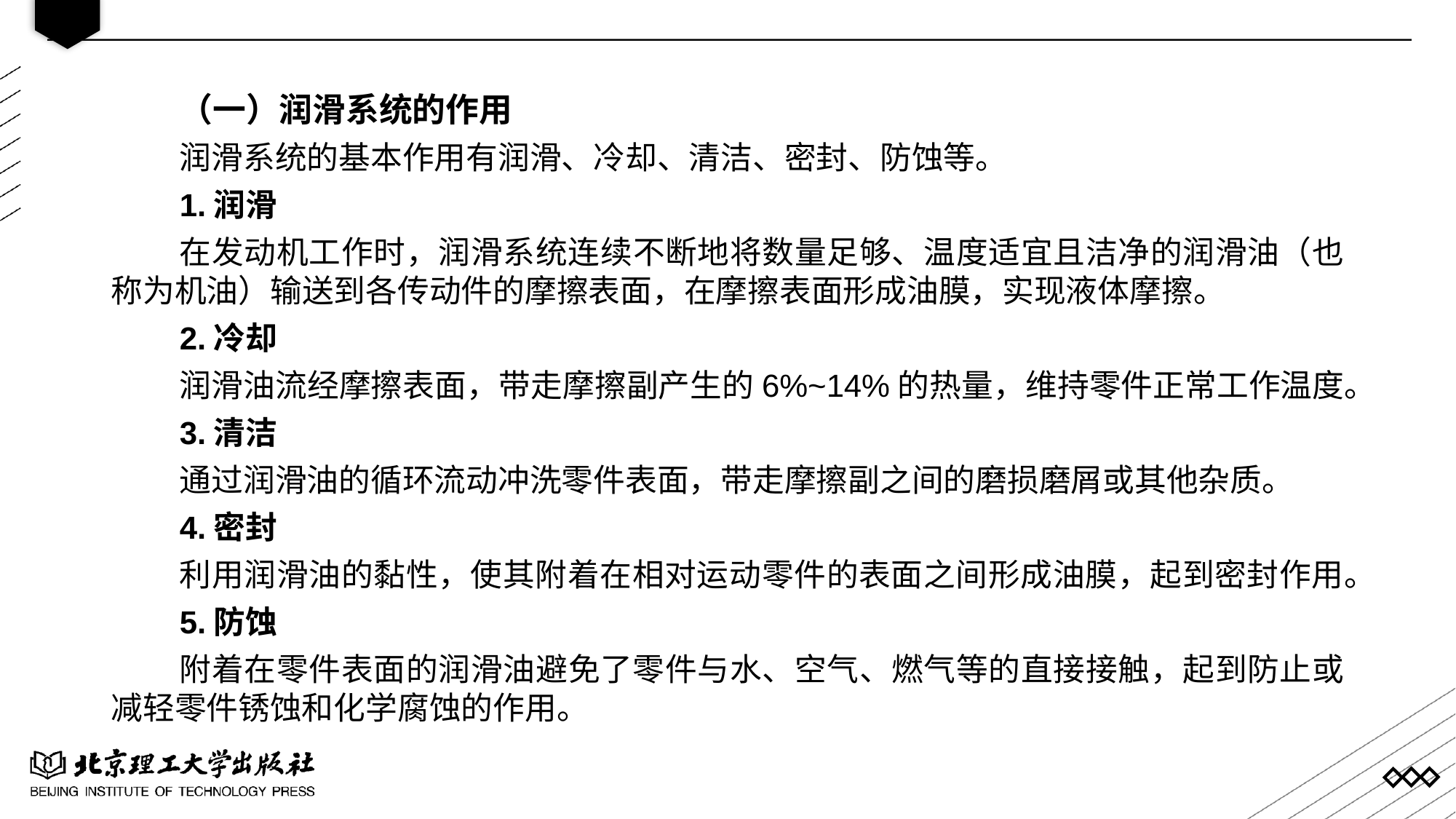

（一）润滑系统的作用
润滑系统的基本作用有润滑、冷却、清洁、密封、防蚀等。
1.润滑
在发动机工作时，润滑系统连续不断地将数量足够、温度适宜且洁净的润滑油（也称为机油）输送到各传动件的摩擦表面，在摩擦表面形成油膜，实现液体摩擦。
2.冷却
润滑油流经摩擦表面，带走摩擦副产生的6%~14%的热量，维持零件正常工作温度。
3.清洁
通过润滑油的循环流动冲洗零件表面，带走摩擦副之间的磨损磨屑或其他杂质。
4.密封
利用润滑油的黏性，使其附着在相对运动零件的表面之间形成油膜，起到密封作用。
5.防蚀
附着在零件表面的润滑油避免了零件与水、空气、燃气等的直接接触，起到防止或减轻零件锈蚀和化学腐蚀的作用。